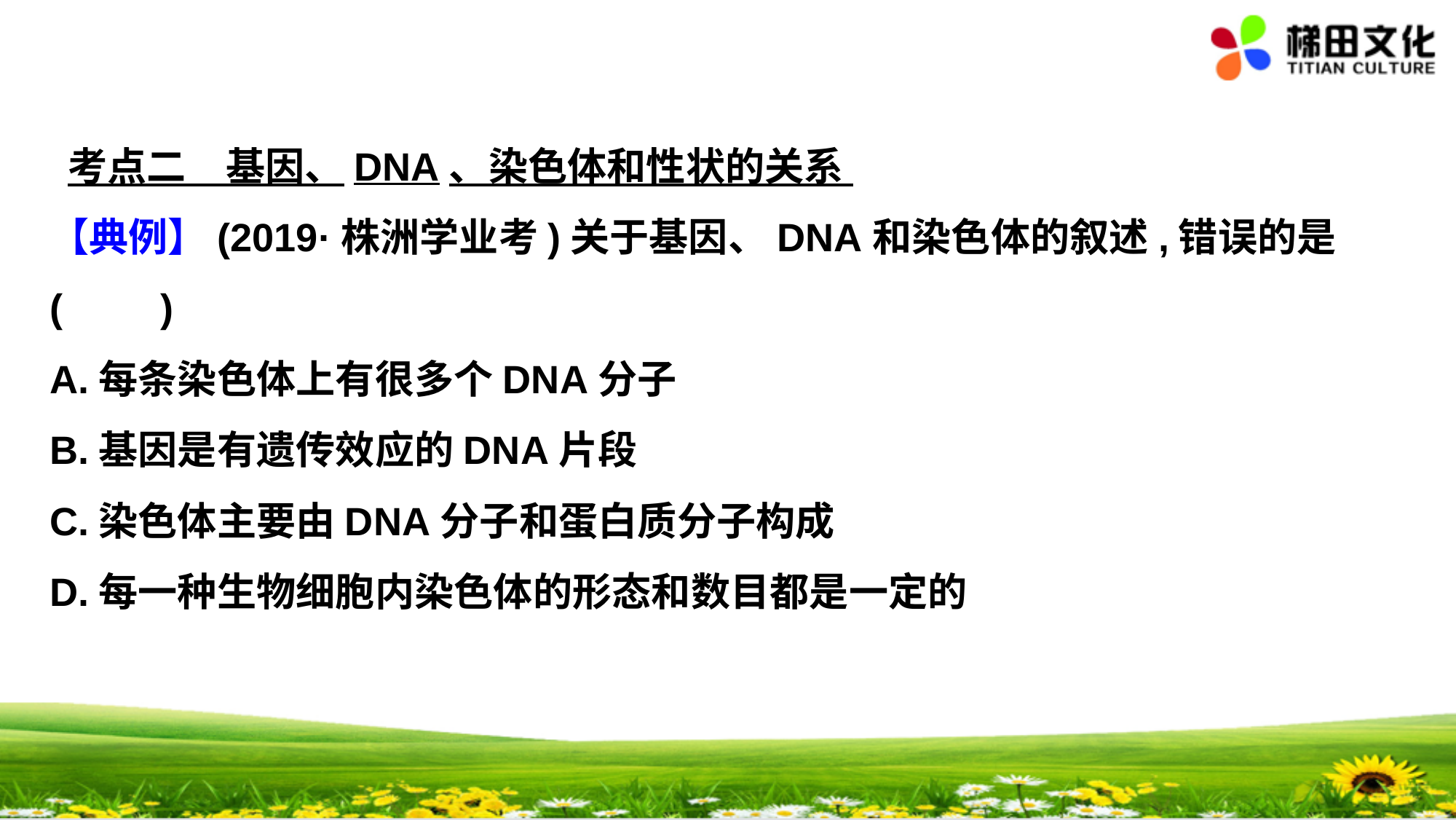

考点二　基因、DNA、染色体和性状的关系
【典例】(2019·株洲学业考)关于基因、DNA和染色体的叙述,错误的是(　　)
A.每条染色体上有很多个DNA分子
B.基因是有遗传效应的DNA片段
C.染色体主要由DNA分子和蛋白质分子构成
D.每一种生物细胞内染色体的形态和数目都是一定的